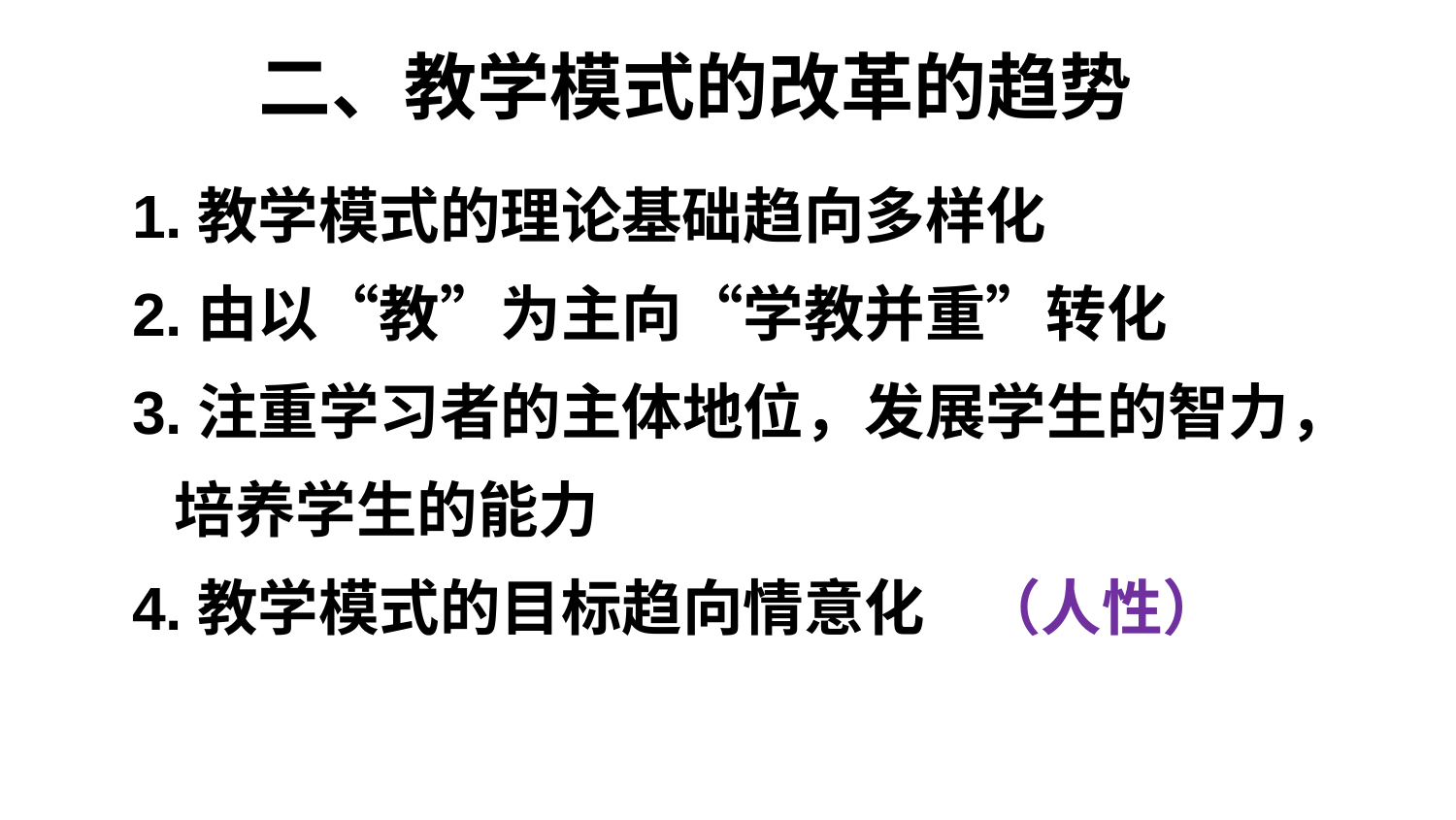

二、教学模式的改革的趋势
1.教学模式的理论基础趋向多样化
2.由以“教”为主向“学教并重”转化
3.注重学习者的主体地位，发展学生的智力，
  培养学生的能力
4.教学模式的目标趋向情意化    （人性）